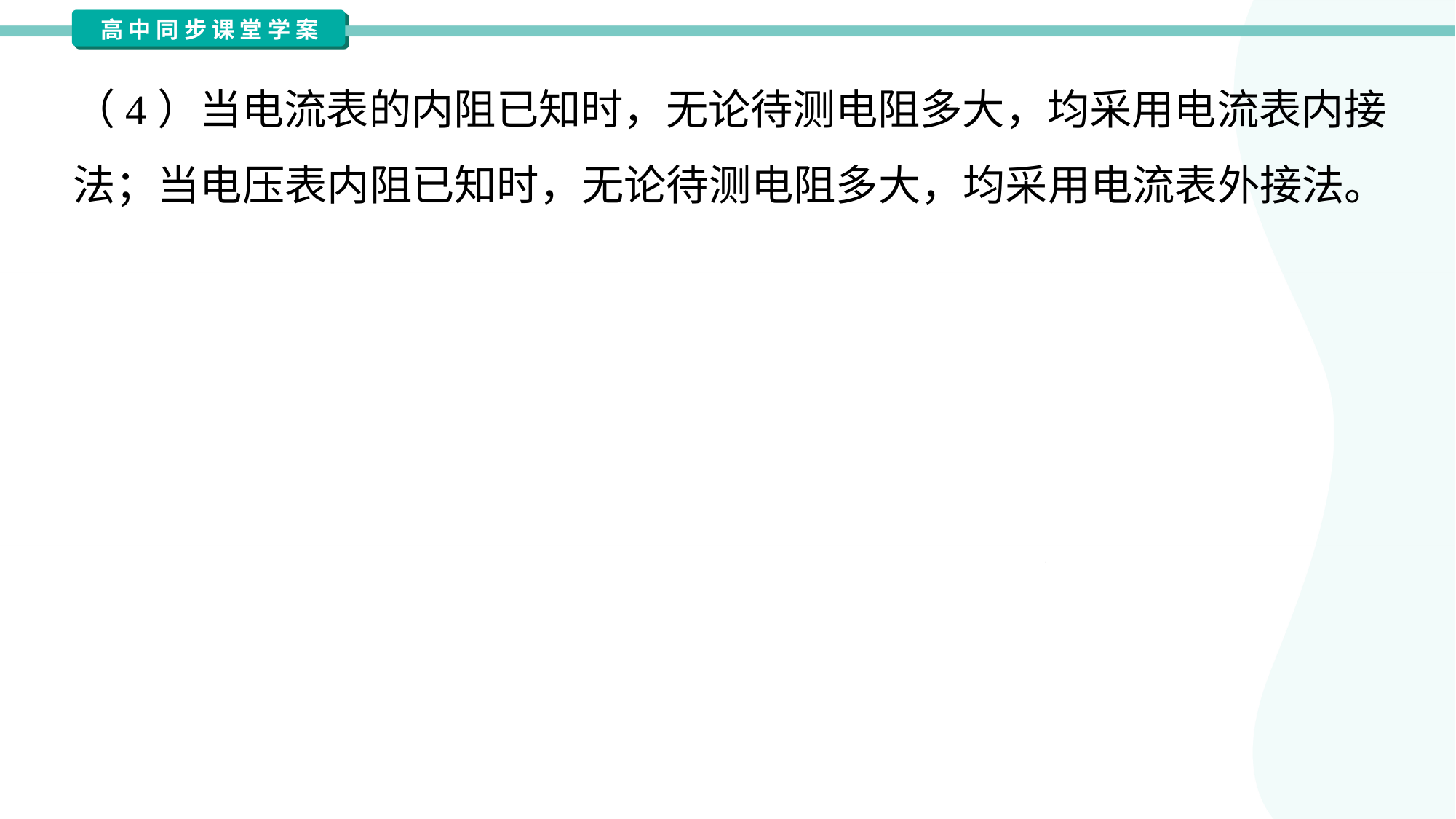

（4）当电流表的内阻已知时，无论待测电阻多大，均采用电流表内接
法；当电压表内阻已知时，无论待测电阻多大，均采用电流表外接法。